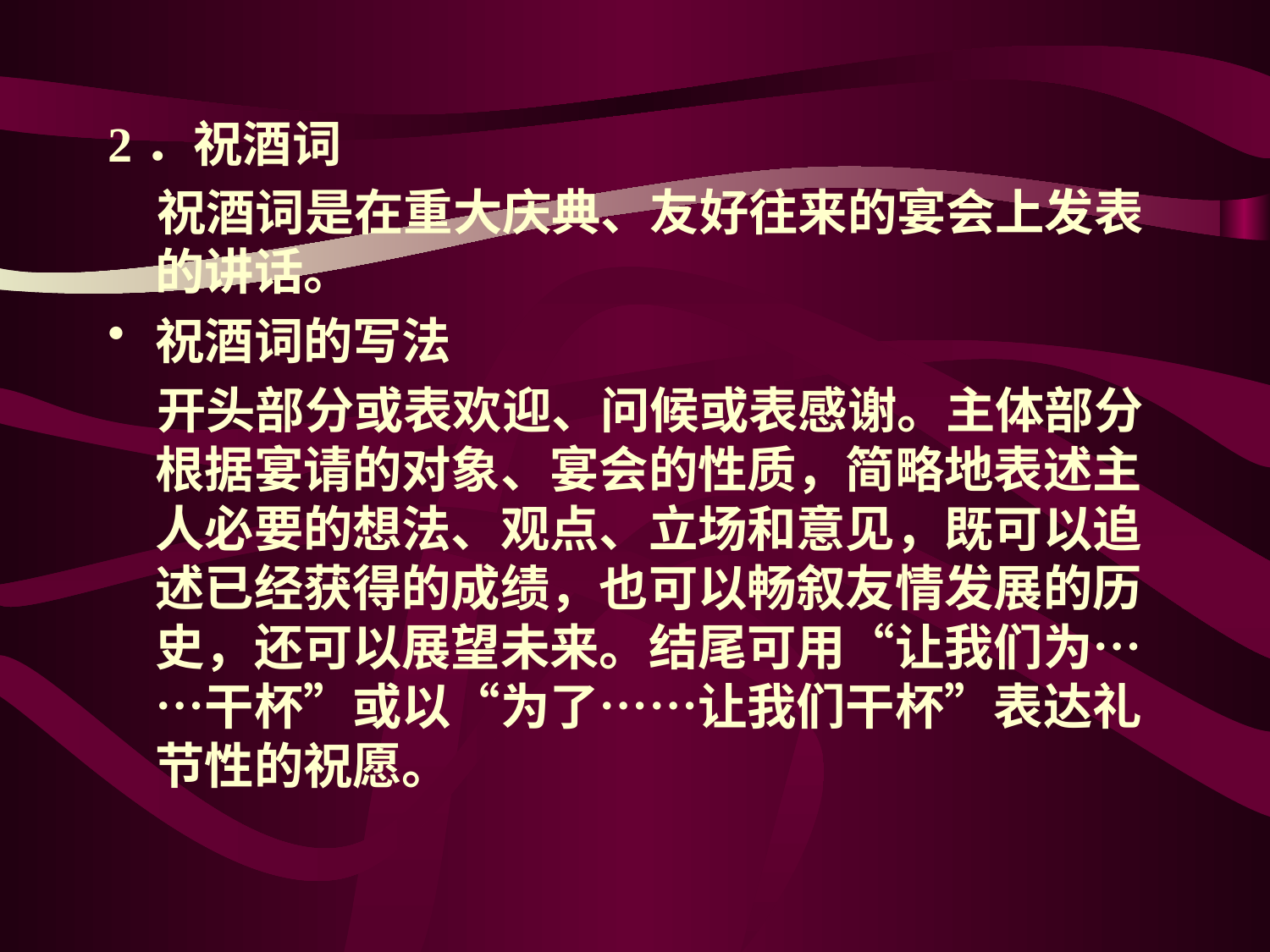

2．祝酒词
　祝酒词是在重大庆典、友好往来的宴会上发表的讲话。
祝酒词的写法
　开头部分或表欢迎、问候或表感谢。主体部分根据宴请的对象、宴会的性质，简略地表述主人必要的想法、观点、立场和意见，既可以追述已经获得的成绩，也可以畅叙友情发展的历史，还可以展望未来。结尾可用“让我们为……干杯”或以“为了……让我们干杯”表达礼节性的祝愿。